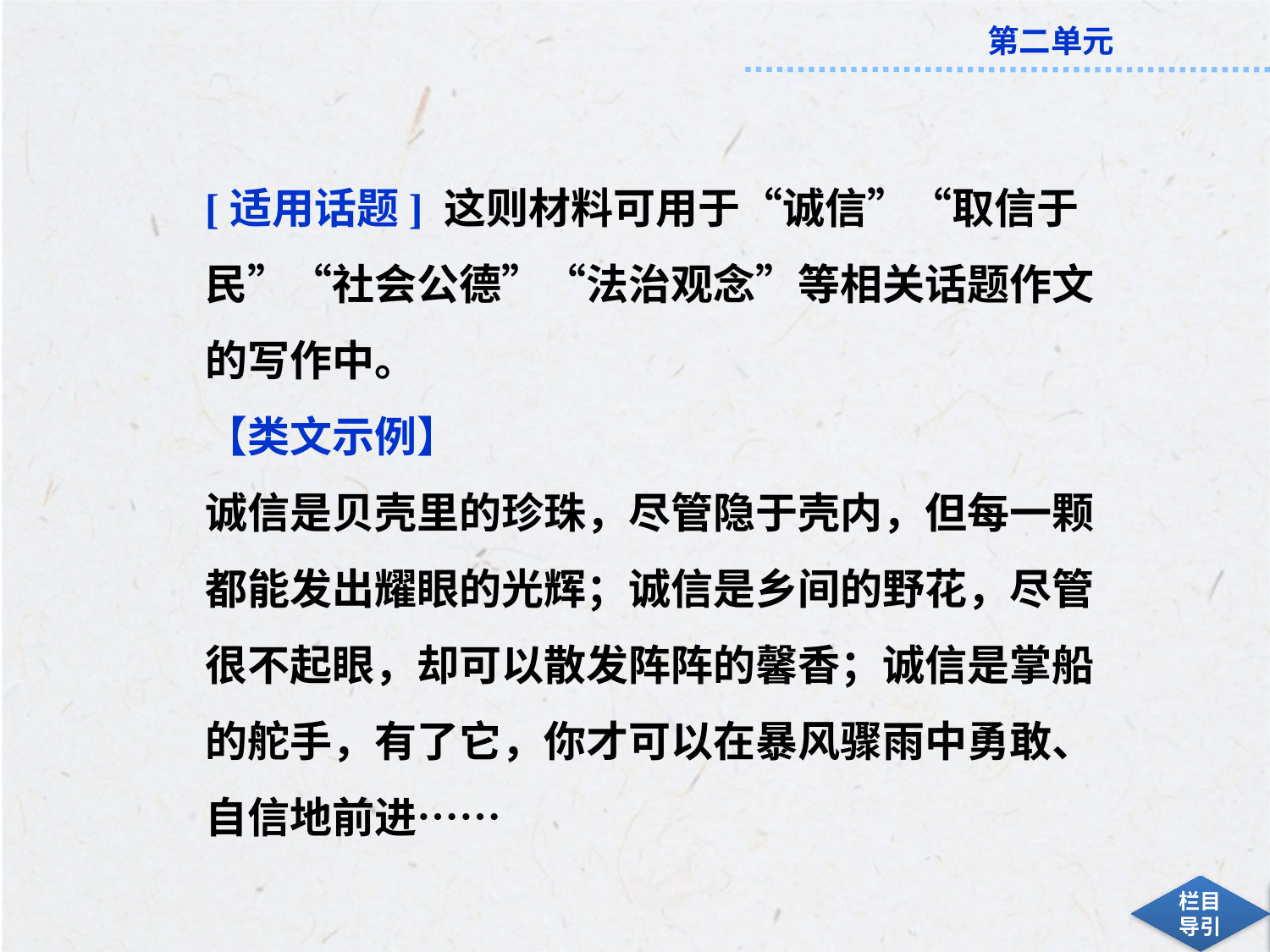

[适用话题] 这则材料可用于“诚信”“取信于民”“社会公德”“法治观念”等相关话题作文的写作中。
【类文示例】
诚信是贝壳里的珍珠，尽管隐于壳内，但每一颗都能发出耀眼的光辉；诚信是乡间的野花，尽管很不起眼，却可以散发阵阵的馨香；诚信是掌船的舵手，有了它，你才可以在暴风骤雨中勇敢、自信地前进……